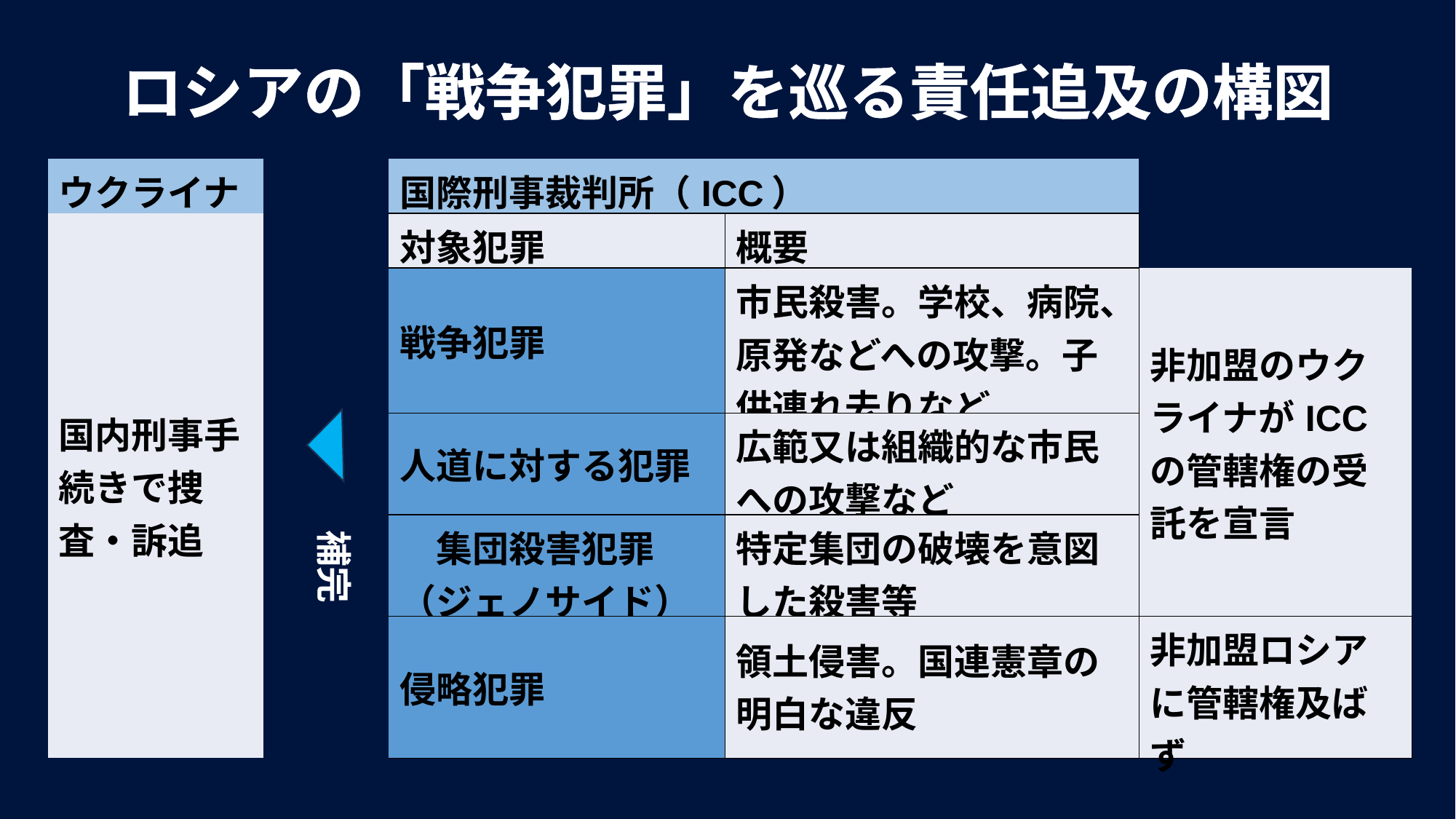

ロシアの「戦争犯罪」を巡る責任追及の構図
| ウクライナ |  | 国際刑事裁判所（ICC） |  |  |
| --- | --- | --- | --- | --- |
| 国内刑事手続きで捜査・訴追 |  | 対象犯罪 | 概要 |  |
|  |  | 戦争犯罪 | 市民殺害。学校、病院、原発などへの攻撃。子供連れ去りなど | 非加盟のウクライナがICCの管轄権の受託を宣言 |
|  |  | 人道に対する犯罪 | 広範又は組織的な市民への攻撃など |  |
|  |  | 集団殺害犯罪（ジェノサイド） | 特定集団の破壊を意図した殺害等 |  |
|  |  | 侵略犯罪 | 領土侵害。国連憲章の明白な違反 | 非加盟ロシアに管轄権及ばず |

補完